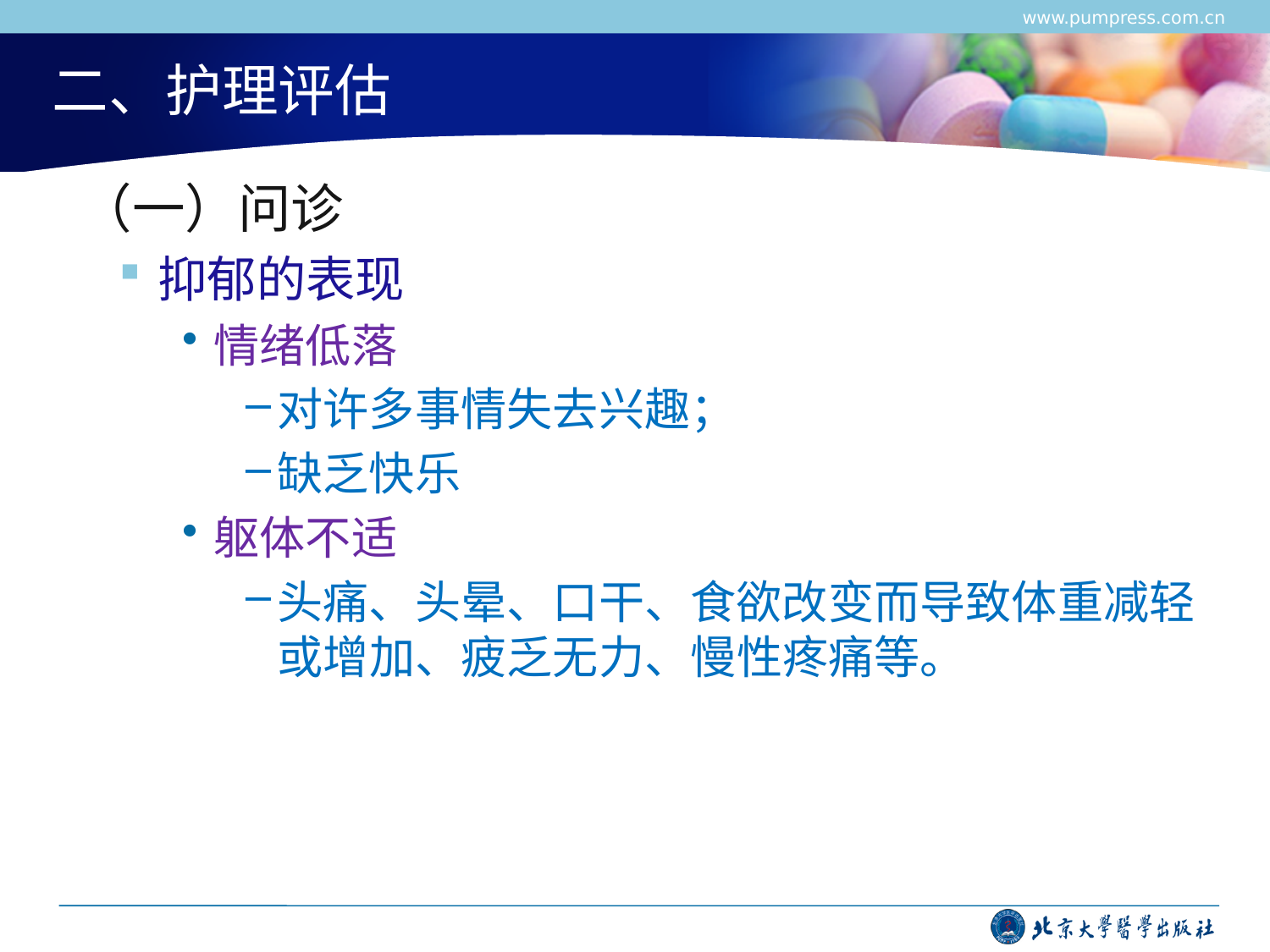

www.pumpress.com.cn
# 二、护理评估
 （一）问诊
抑郁的表现
情绪低落
对许多事情失去兴趣；
缺乏快乐
躯体不适
头痛、头晕、口干、食欲改变而导致体重减轻或增加、疲乏无力、慢性疼痛等。